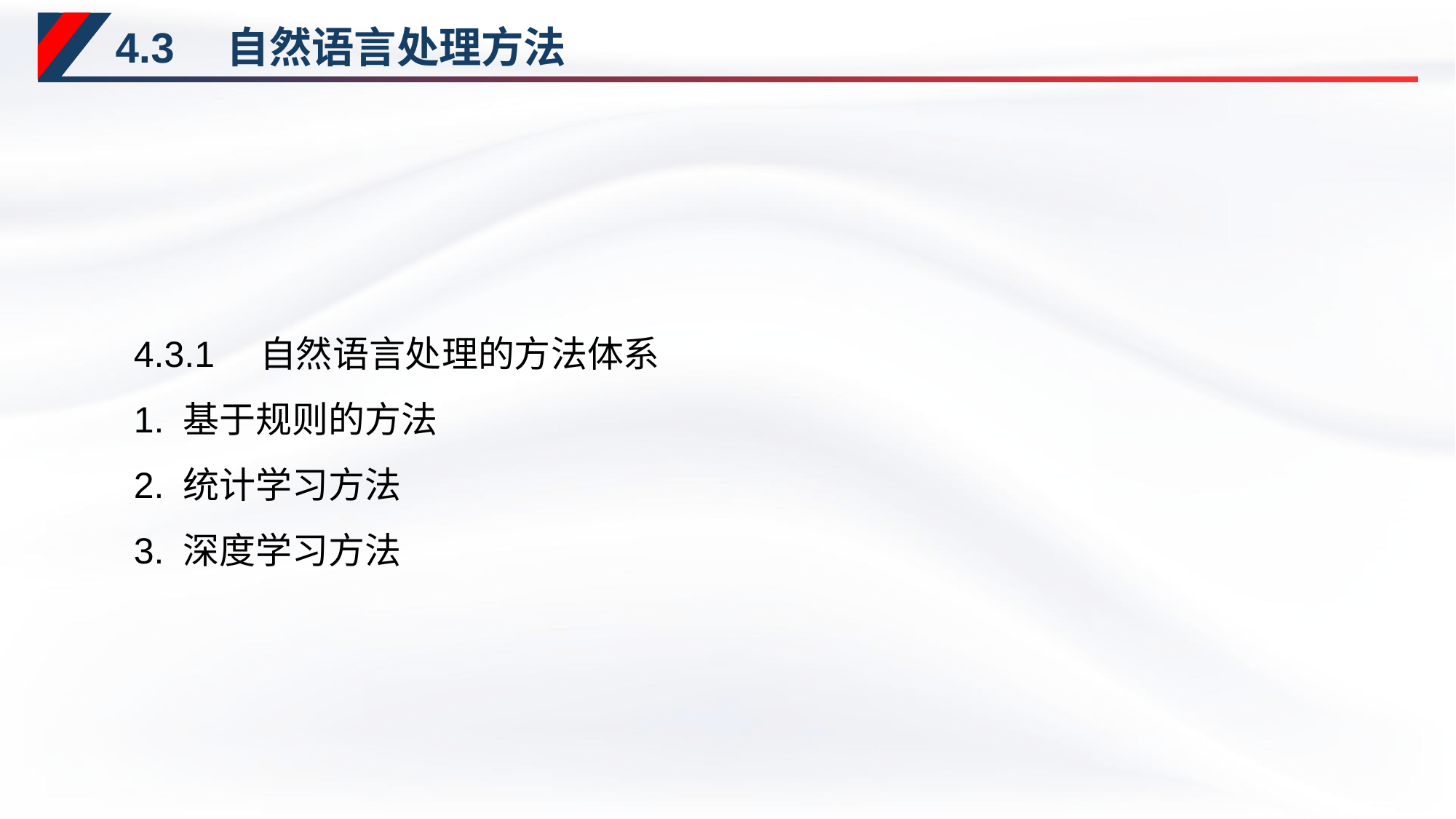

# 4.3　自然语言处理方法
4.3.1　自然语言处理的方法体系
1. 基于规则的方法
2. 统计学习方法
3. 深度学习方法